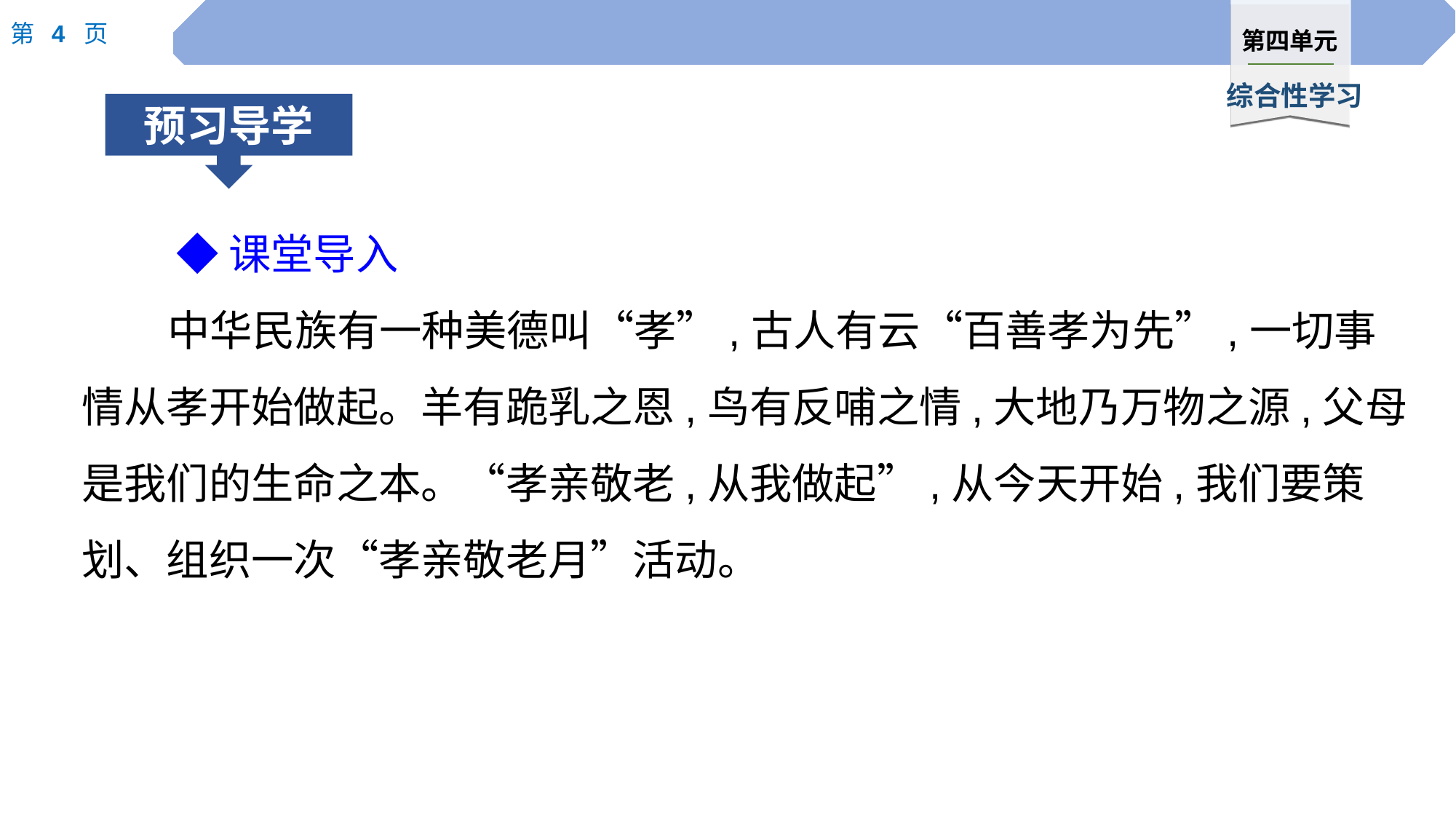

◆课堂导入

中华民族有一种美德叫“孝”,古人有云“百善孝为先”,一切事情从孝开始做起。羊有跪乳之恩,鸟有反哺之情,大地乃万物之源,父母是我们的生命之本。“孝亲敬老,从我做起”,从今天开始,我们要策划、组织一次“孝亲敬老月”活动。